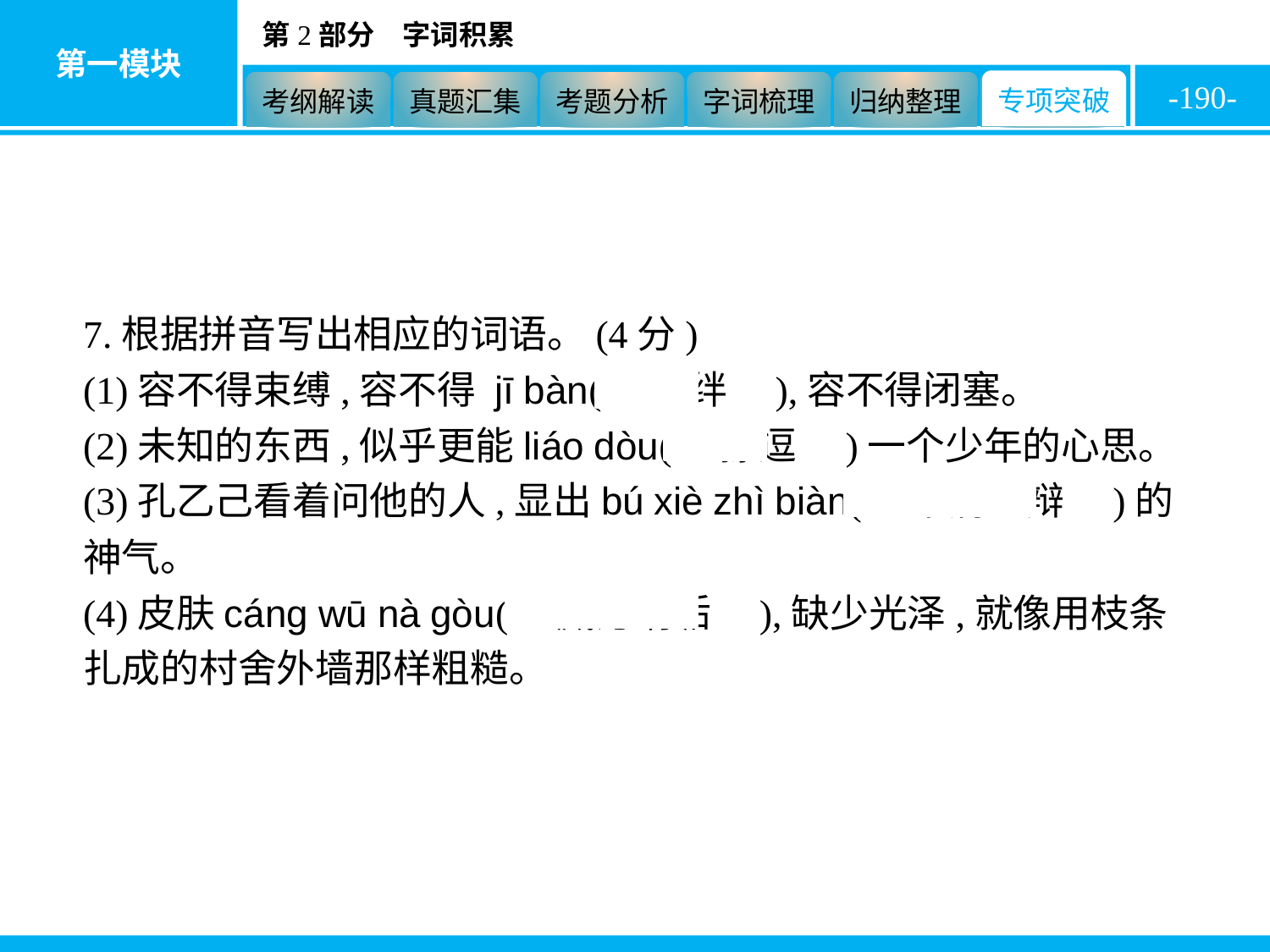

-190-
7.根据拼音写出相应的词语。(4分)
(1)容不得束缚,容不得 jī bàn(　羁绊　),容不得闭塞。
(2)未知的东西,似乎更能liáo dòu(　撩逗　)一个少年的心思。
(3)孔乙己看着问他的人,显出bú xiè zhì biàn(　不屑置辩　)的神气。
(4)皮肤cáng wū nà gòu(　藏污纳垢　),缺少光泽,就像用枝条扎成的村舍外墙那样粗糙。